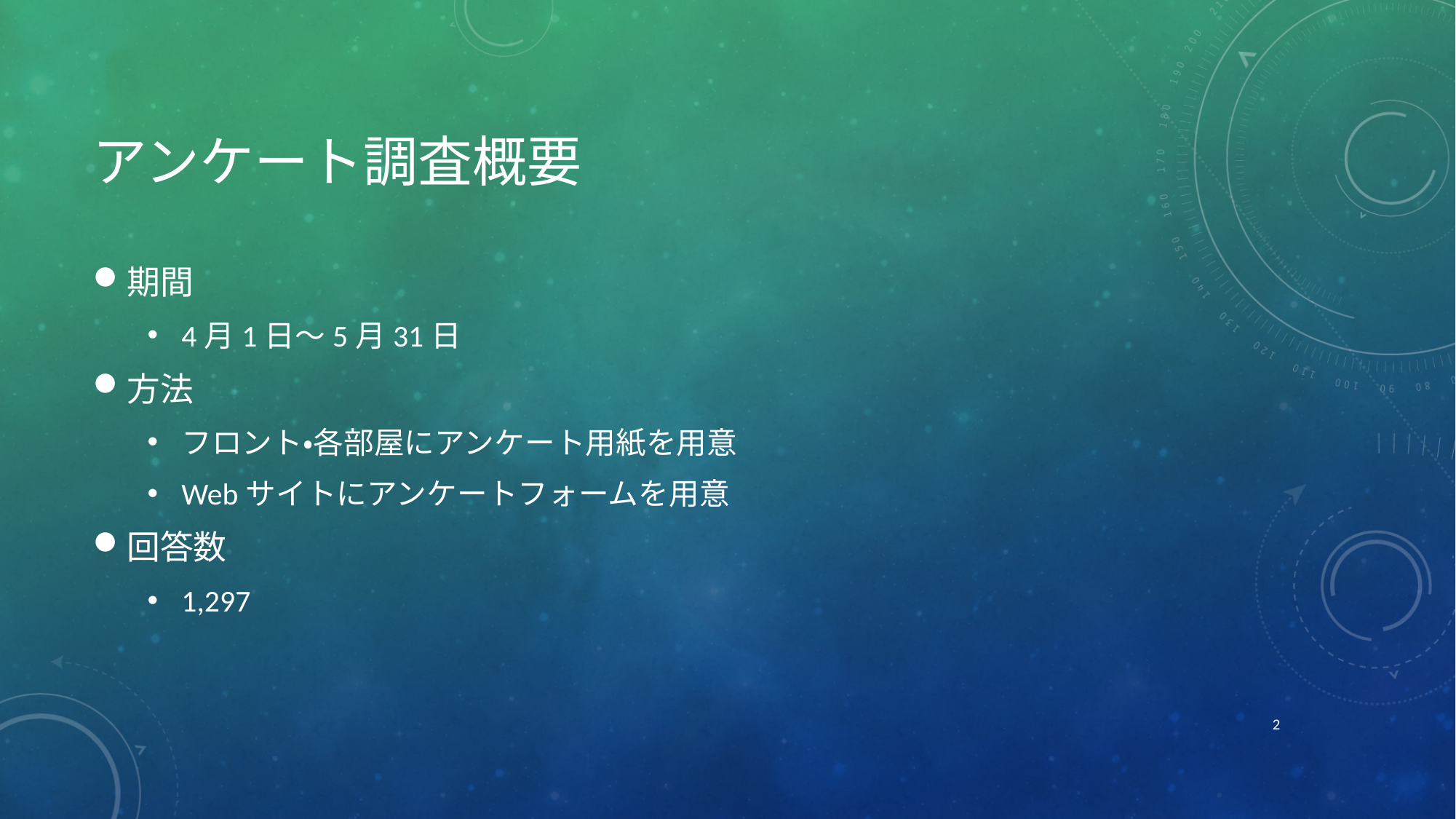

# アンケート調査概要
期間
4月1日～5月31日
方法
フロント・各部屋にアンケート用紙を用意
Webサイトにアンケートフォームを用意
回答数
1,297

2